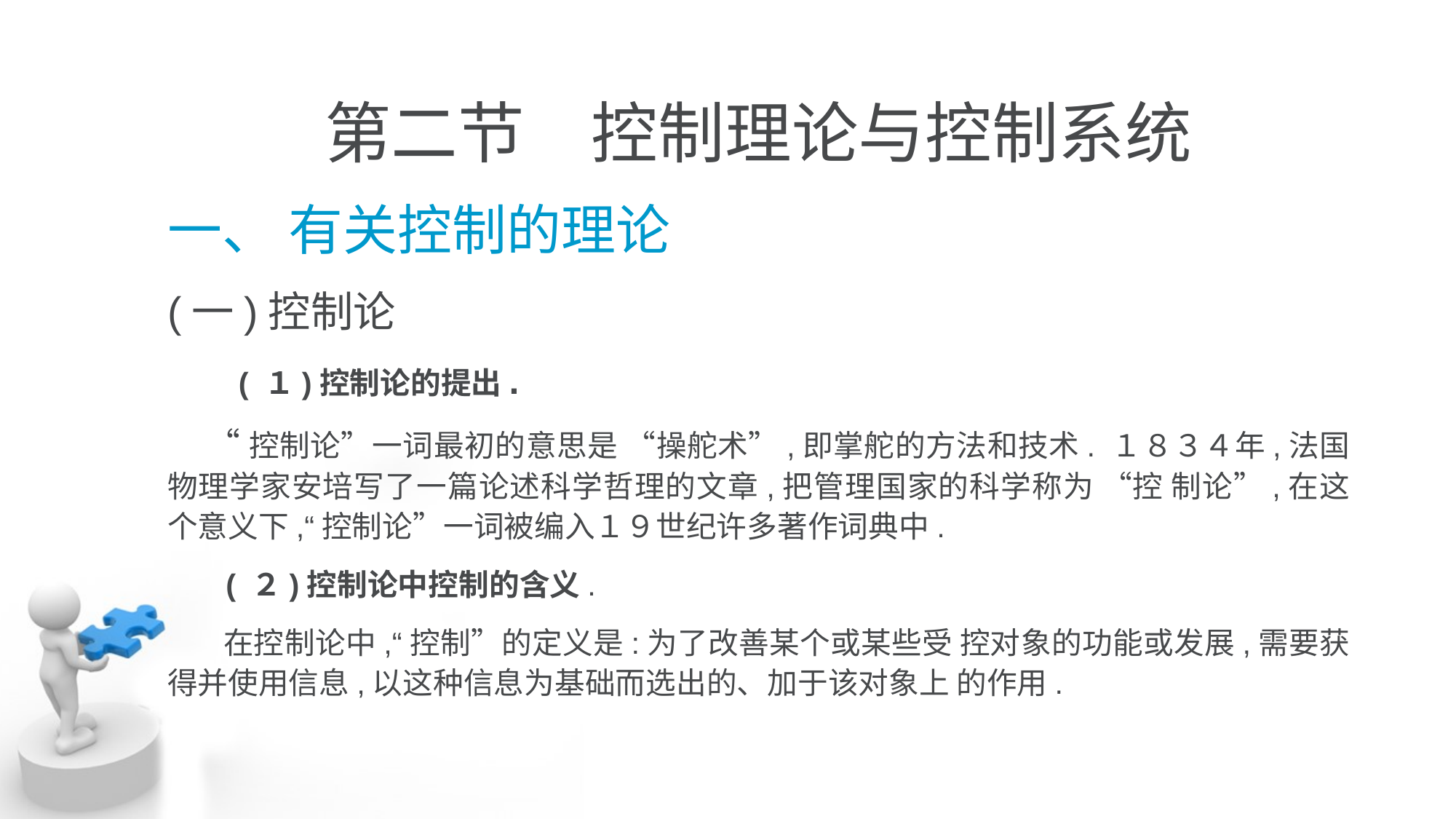

# 第二节　控制理论与控制系统
一、 有关控制的理论
(一)控制论
       ( １)控制论的提出.
     “控制论”一词最初的意思是 “操舵术”,即掌舵的方法和技术. １８３４年,法国物理学家安培写了一篇论述科学哲理的文章,把管理国家的科学称为 “控 制论”,在这个意义下,“控制论”一词被编入１９世纪许多著作词典中.
       ( ２)控制论中控制的含义.
       在控制论中,“控制”的定义是:为了改善某个或某些受 控对象的功能或发展,需要获得并使用信息,以这种信息为基础而选出的、加于该对象上 的作用.